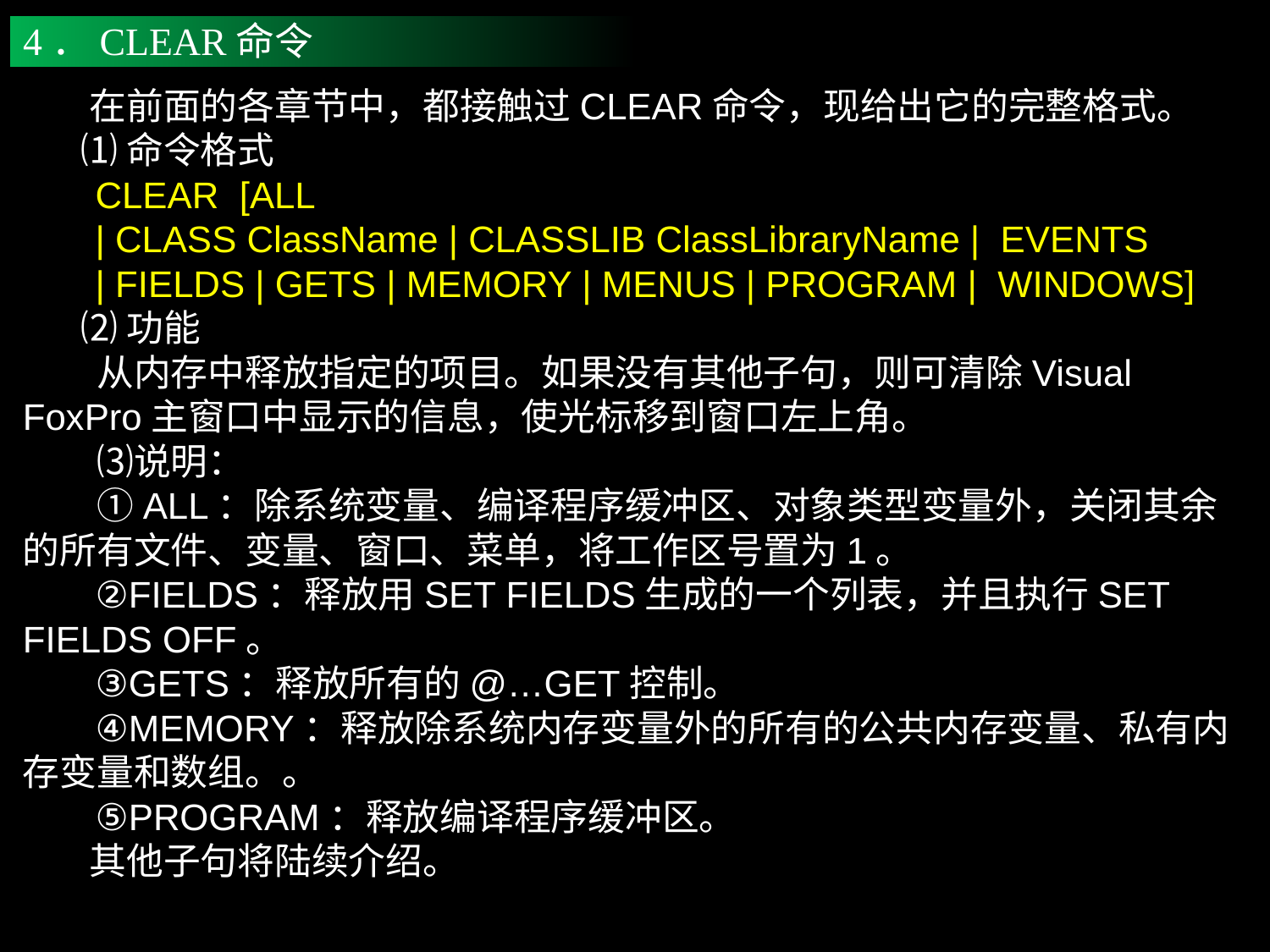

4．CLEAR命令
       在前面的各章节中，都接触过CLEAR命令，现给出它的完整格式。
       ⑴命令格式
       CLEAR  [ALL
       | CLASS ClassName | CLASSLIB ClassLibraryName |  EVENTS
       | FIELDS | GETS | MEMORY | MENUS | PROGRAM |  WINDOWS]
       ⑵功能
　　从内存中释放指定的项目。如果没有其他子句，则可清除Visual FoxPro主窗口中显示的信息，使光标移到窗口左上角。
　　⑶说明：
　　①ALL：除系统变量、编译程序缓冲区、对象类型变量外，关闭其余的所有文件、变量、窗口、菜单，将工作区号置为1。
       ②FIELDS：释放用SET FIELDS生成的一个列表，并且执行SET FIELDS OFF。
       ③GETS：释放所有的@…GET控制。
       ④MEMORY：释放除系统内存变量外的所有的公共内存变量、私有内存变量和数组。。
       ⑤PROGRAM：释放编译程序缓冲区。
       其他子句将陆续介绍。